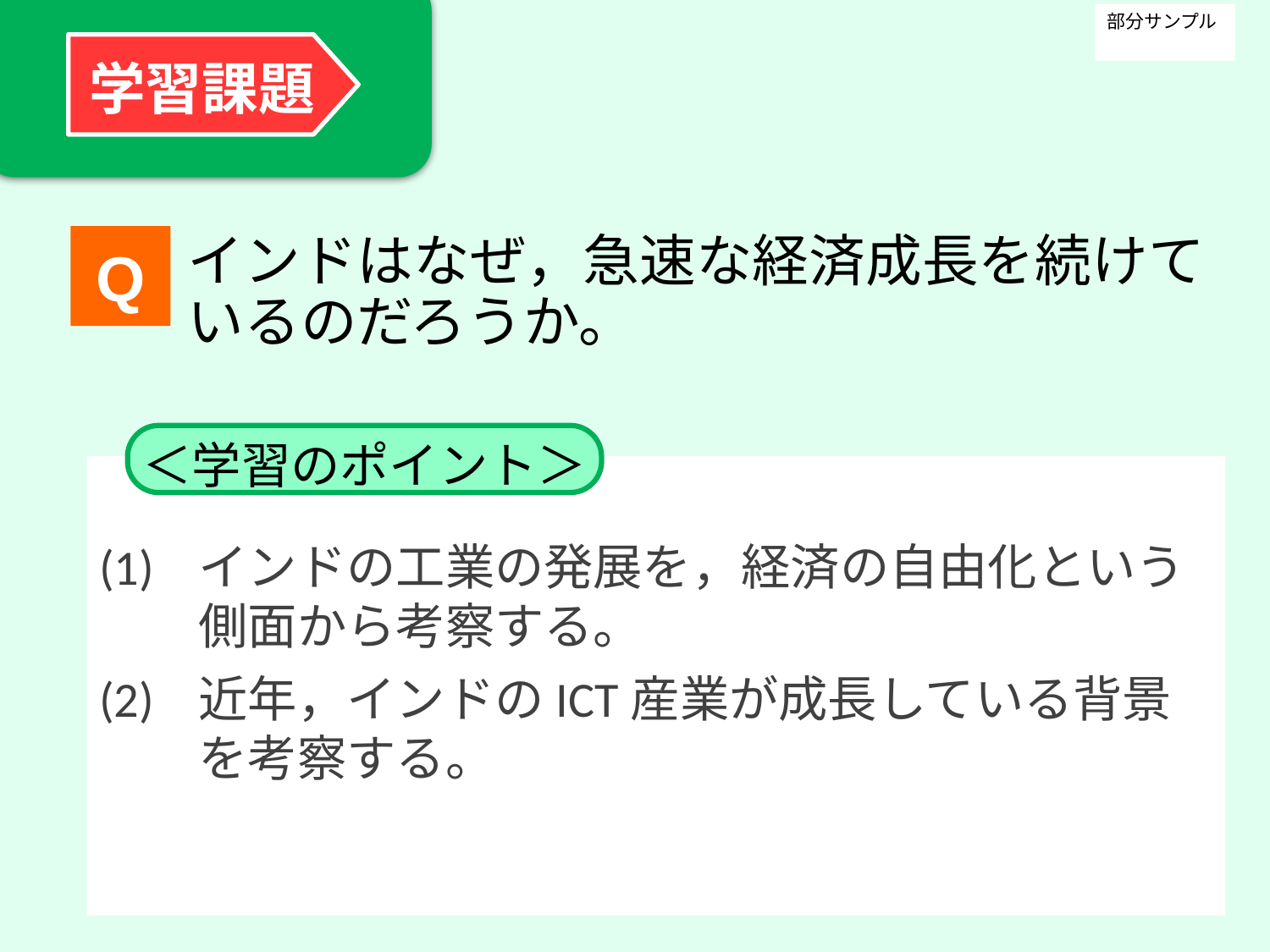

部分サンプル
# インドはなぜ，急速な経済成長を続けているのだろうか。
＜学習のポイント＞

(1)	インドの工業の発展を，経済の自由化という側面から考察する。
(2)	近年，インドのICT産業が成長している背景を考察する。